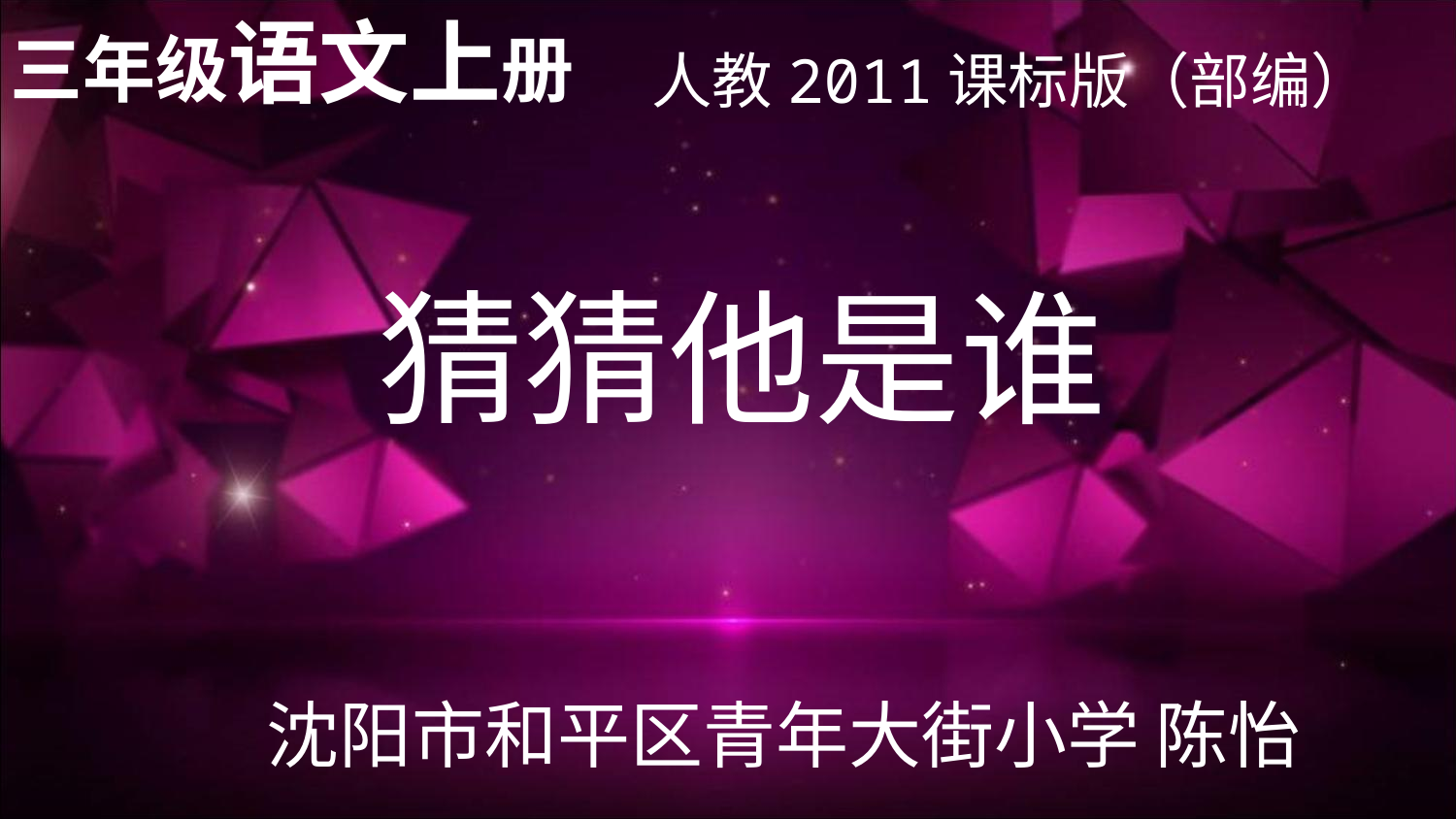

三年级语文上册
人教2011课标版（部编）
猜猜他是谁
沈阳市和平区青年大街小学 陈怡